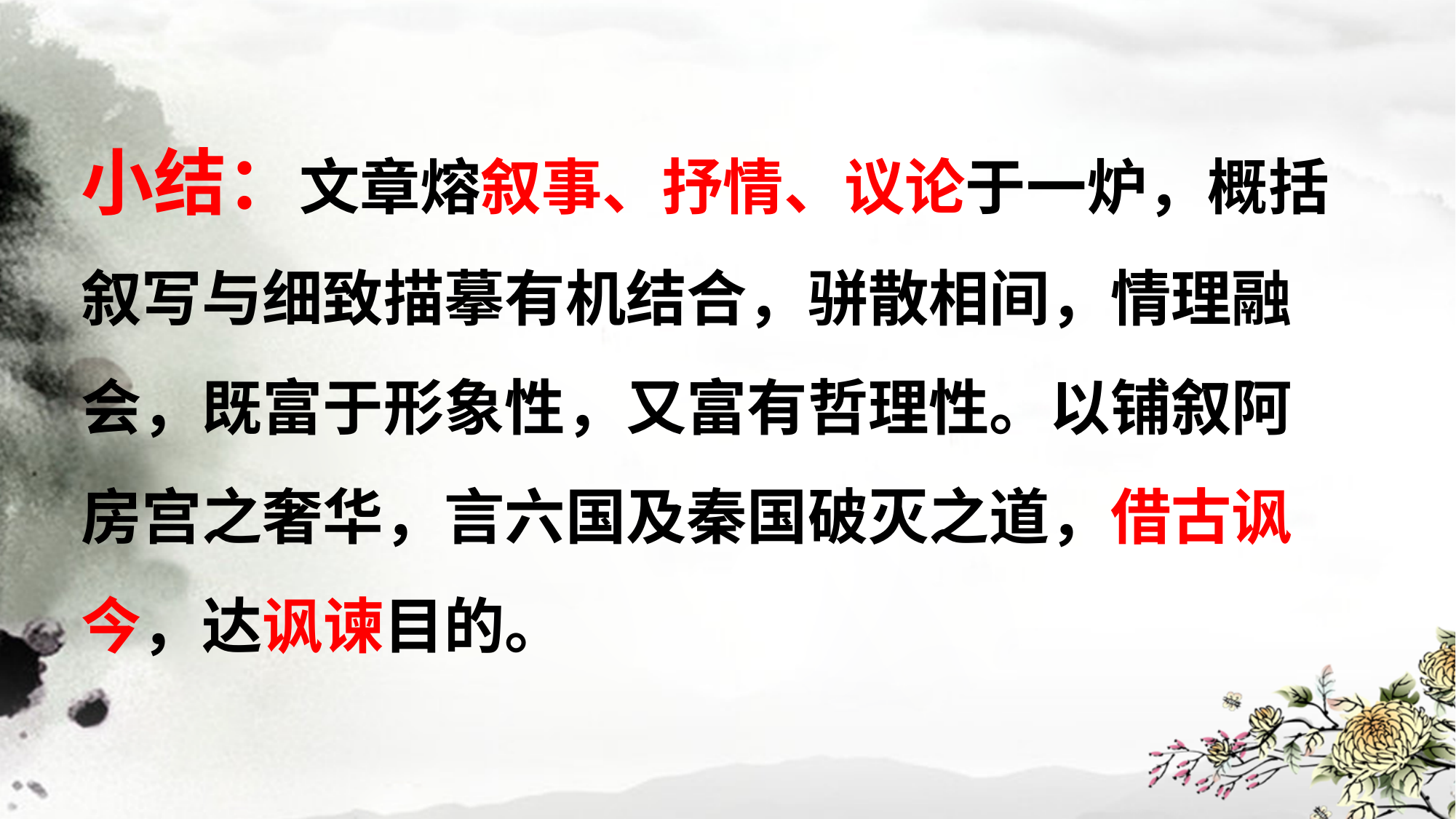

小结：文章熔叙事、抒情、议论于一炉，概括叙写与细致描摹有机结合，骈散相间，情理融会，既富于形象性，又富有哲理性。以铺叙阿房宫之奢华，言六国及秦国破灭之道，借古讽今，达讽谏目的。